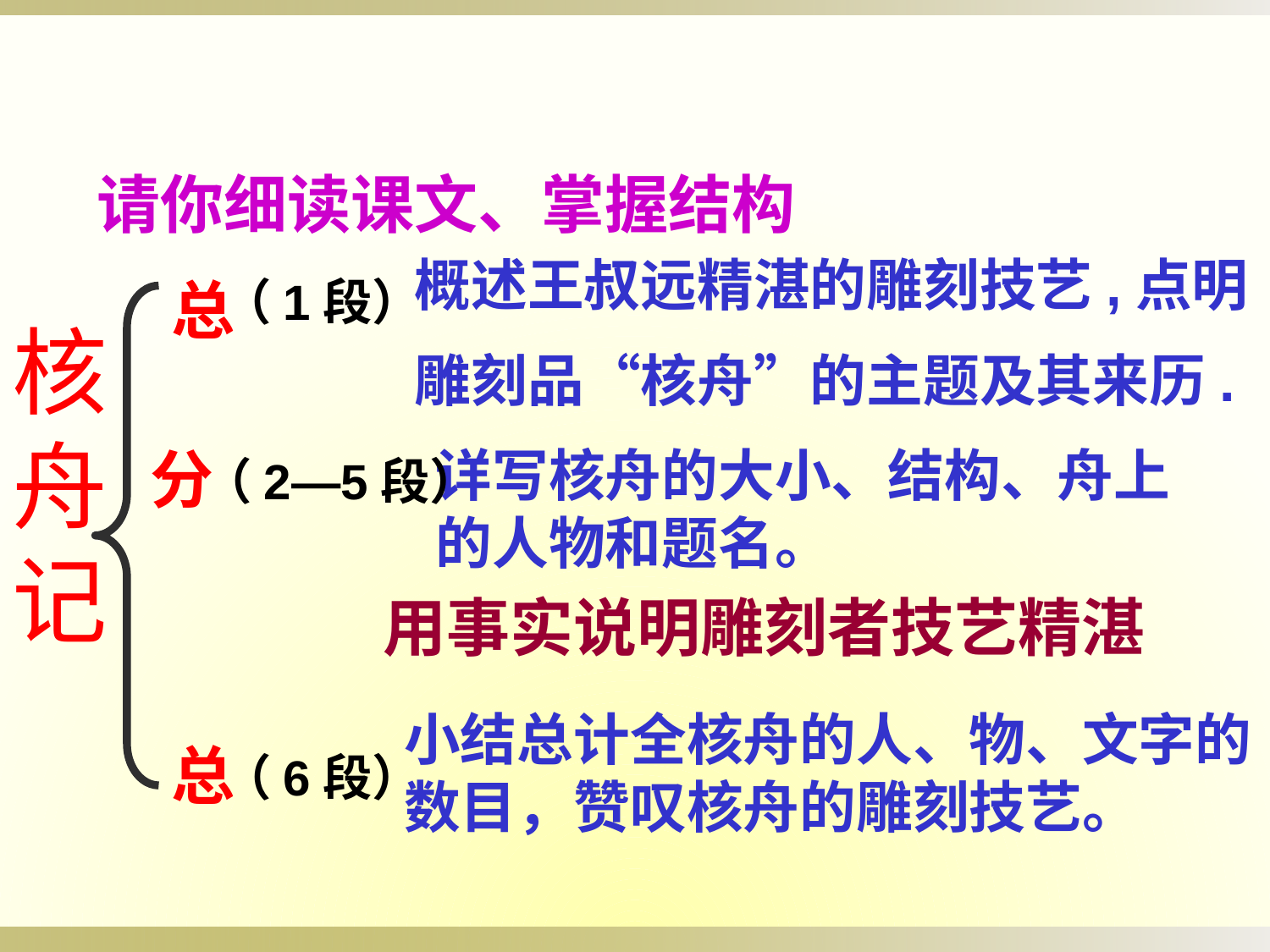

请你细读课文、掌握结构
概述王叔远精湛的雕刻技艺,点明
雕刻品“核舟”的主题及其来历.
总
（1段）

核舟记
分
详写核舟的大小、结构、舟上的人物和题名。
（2—5段）

用事实说明雕刻者技艺精湛

小结总计全核舟的人、物、文字的数目，赞叹核舟的雕刻技艺。
总
（6段）